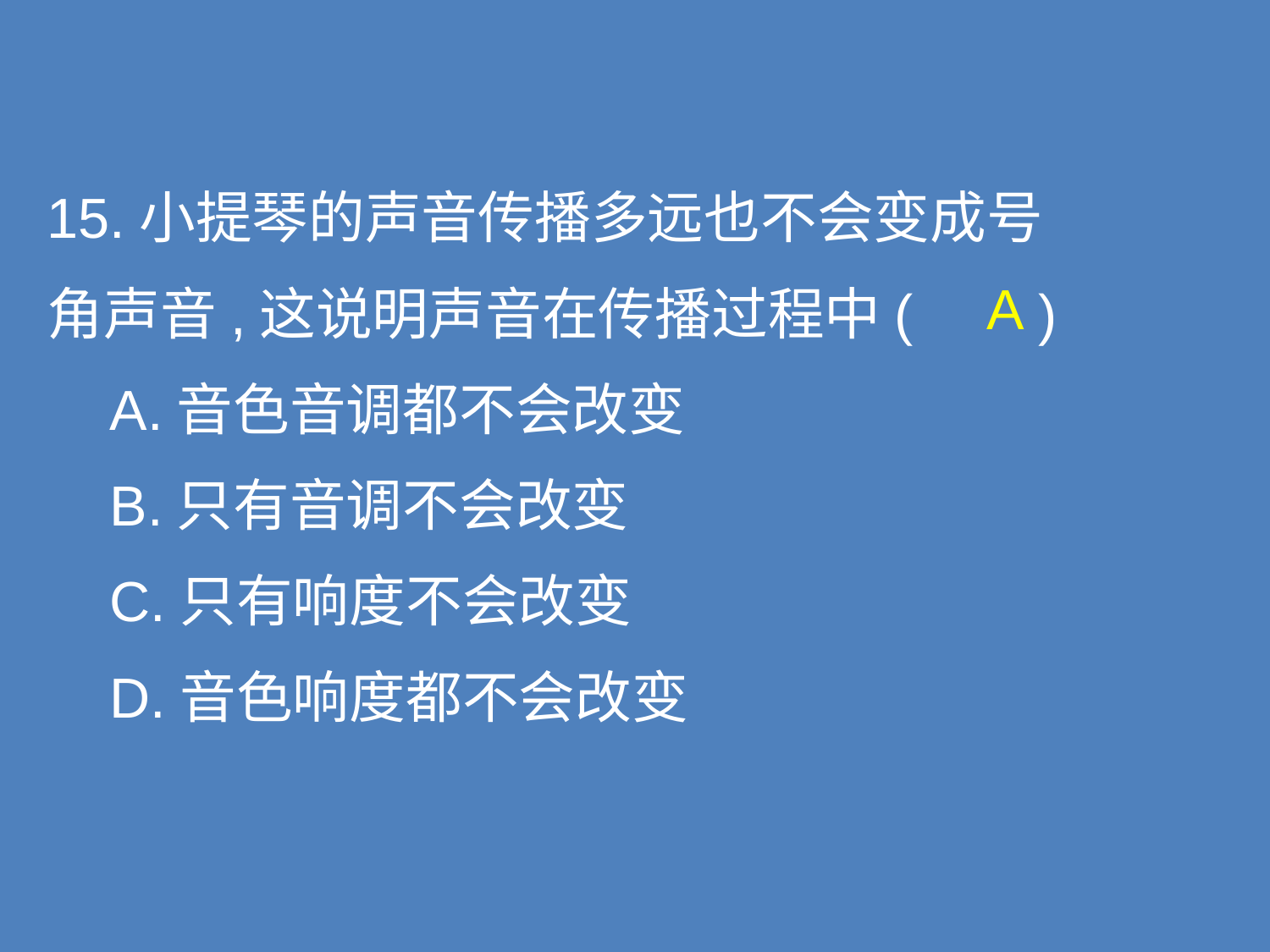

15.小提琴的声音传播多远也不会变成号
角声音,这说明声音在传播过程中(        )
    A.音色音调都不会改变
    B.只有音调不会改变
    C.只有响度不会改变
    D.音色响度都不会改变
A